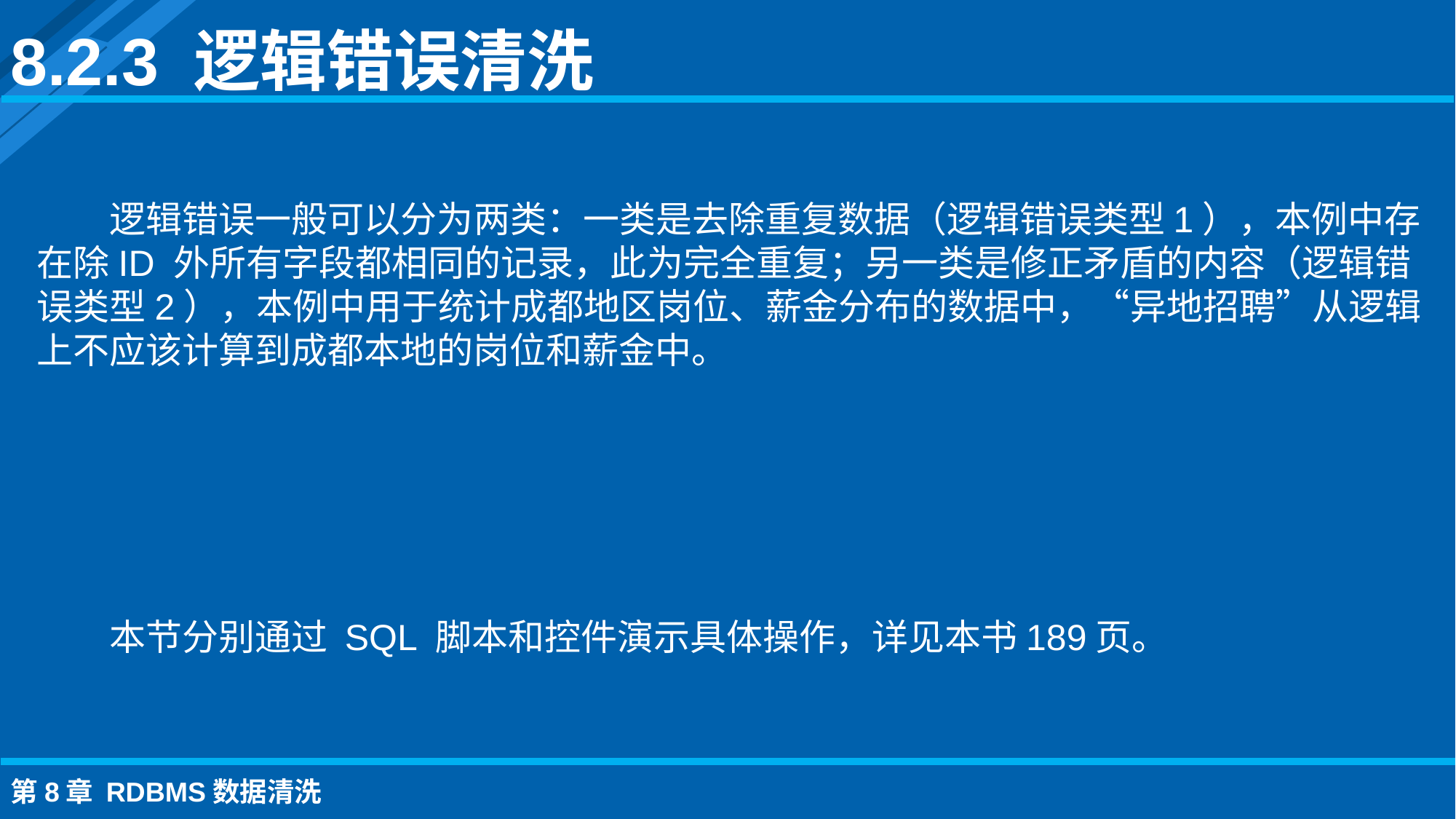

8.2.3 逻辑错误清洗

逻辑错误一般可以分为两类：一类是去除重复数据（逻辑错误类型1），本例中存在除ID 外所有字段都相同的记录，此为完全重复；另一类是修正矛盾的内容（逻辑错误类型2），本例中用于统计成都地区岗位、薪金分布的数据中，“异地招聘”从逻辑上不应该计算到成都本地的岗位和薪金中。
本节分别通过 SQL 脚本和控件演示具体操作，详见本书189页。
第8章 RDBMS数据清洗